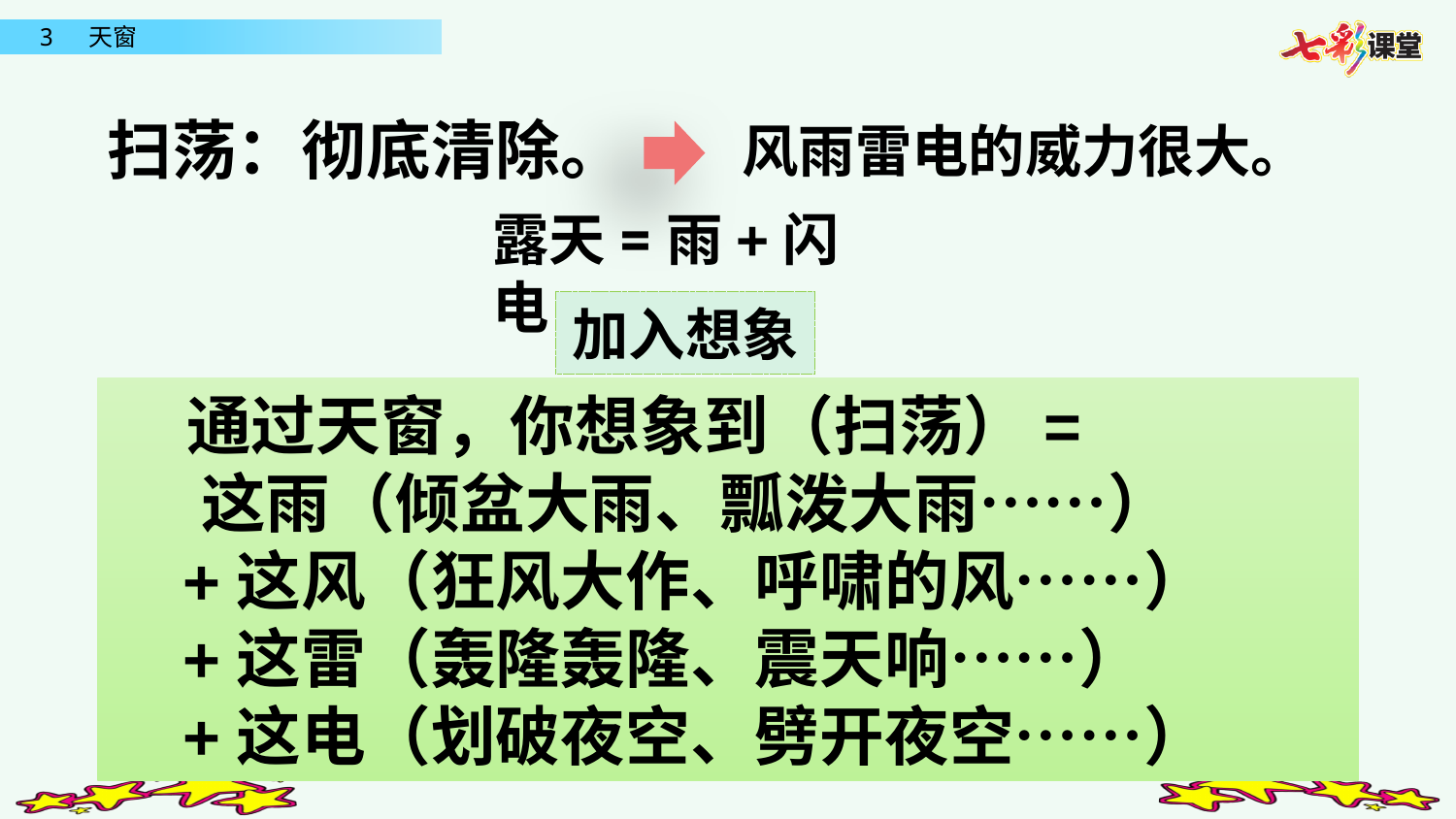

扫荡：彻底清除。
风雨雷电的威力很大。

露天=雨+闪电
加入想象
    通过天窗，你想象到（扫荡）=
     这雨（倾盆大雨、瓢泼大雨……）
    +这风（狂风大作、呼啸的风……）
    +这雷（轰隆轰隆、震天响……）
    +这电（划破夜空、劈开夜空……）